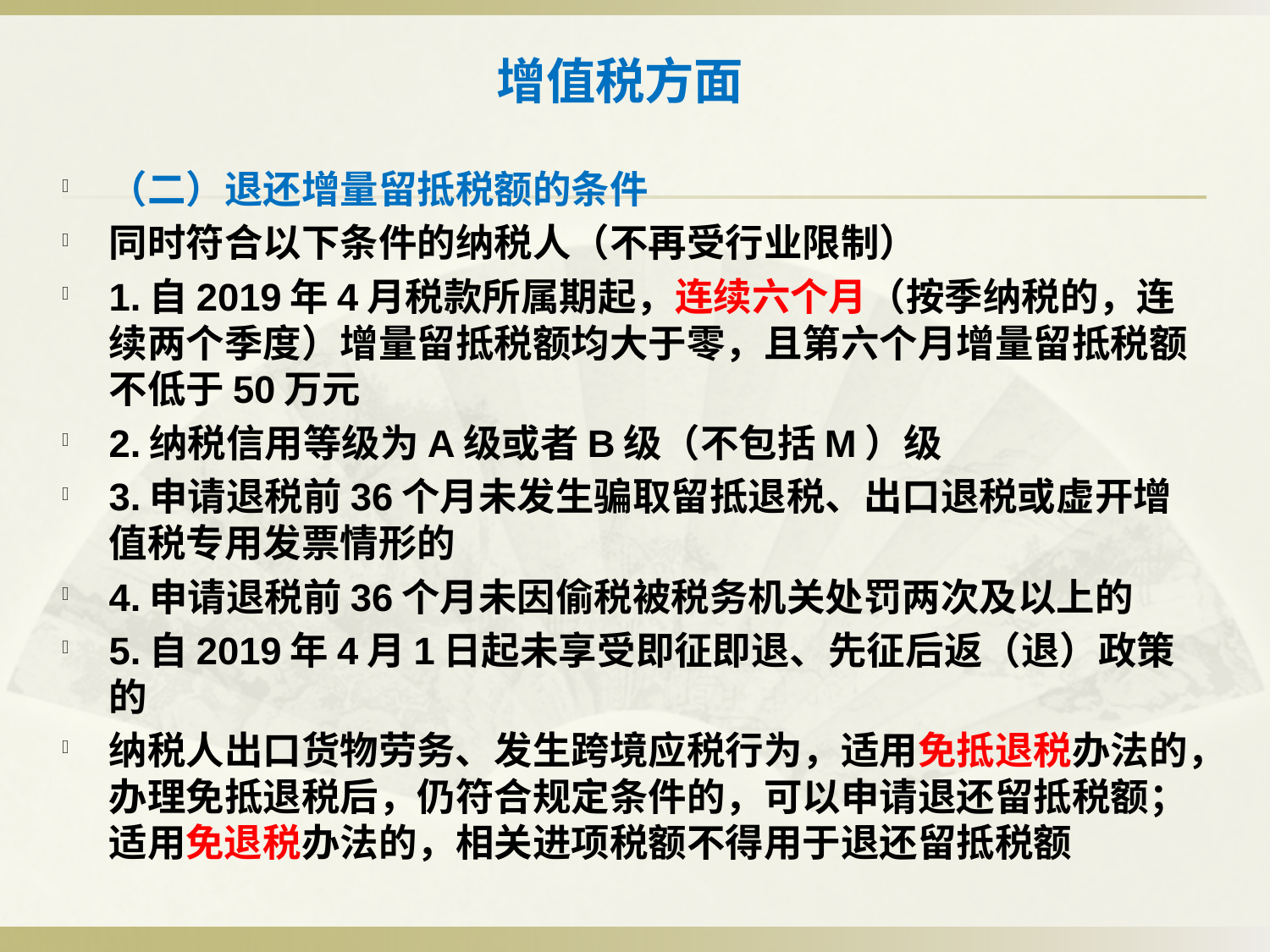

# 增值税方面
（二）退还增量留抵税额的条件
同时符合以下条件的纳税人（不再受行业限制）
1.自2019年4月税款所属期起，连续六个月（按季纳税的，连续两个季度）增量留抵税额均大于零，且第六个月增量留抵税额不低于50万元
2.纳税信用等级为A级或者B级（不包括M）级
3.申请退税前36个月未发生骗取留抵退税、出口退税或虚开增值税专用发票情形的
4.申请退税前36个月未因偷税被税务机关处罚两次及以上的
5.自2019年4月1日起未享受即征即退、先征后返（退）政策的
纳税人出口货物劳务、发生跨境应税行为，适用免抵退税办法的，办理免抵退税后，仍符合规定条件的，可以申请退还留抵税额；适用免退税办法的，相关进项税额不得用于退还留抵税额